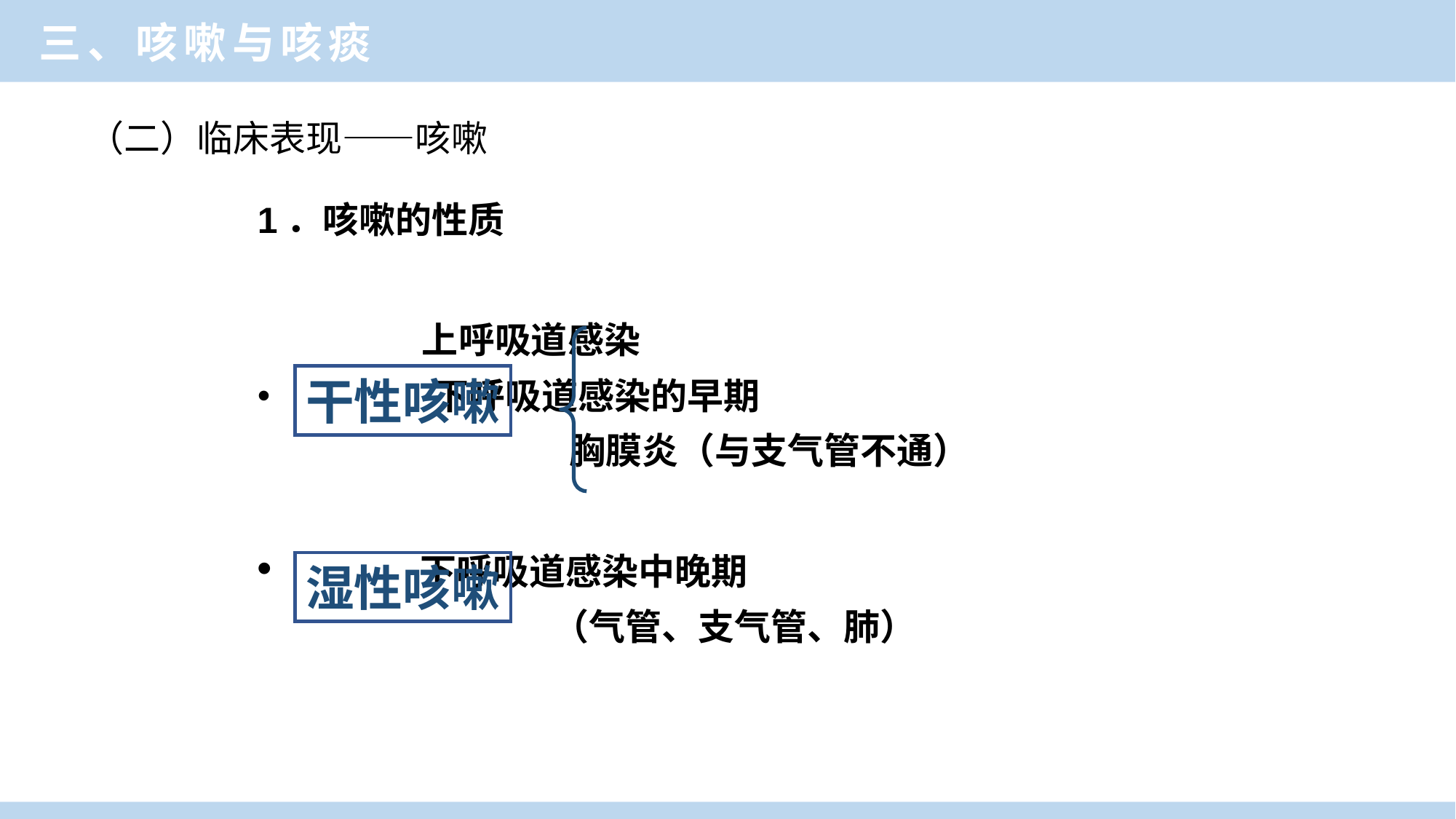

三、咳嗽与咳痰
（二）临床表现——咳嗽
1．咳嗽的性质

                上呼吸道感染
                 下呼吸道感染的早期
			       胸膜炎（与支气管不通）

             下呼吸道感染中晚期
			     （气管、支气管、肺）

干性咳嗽
湿性咳嗽